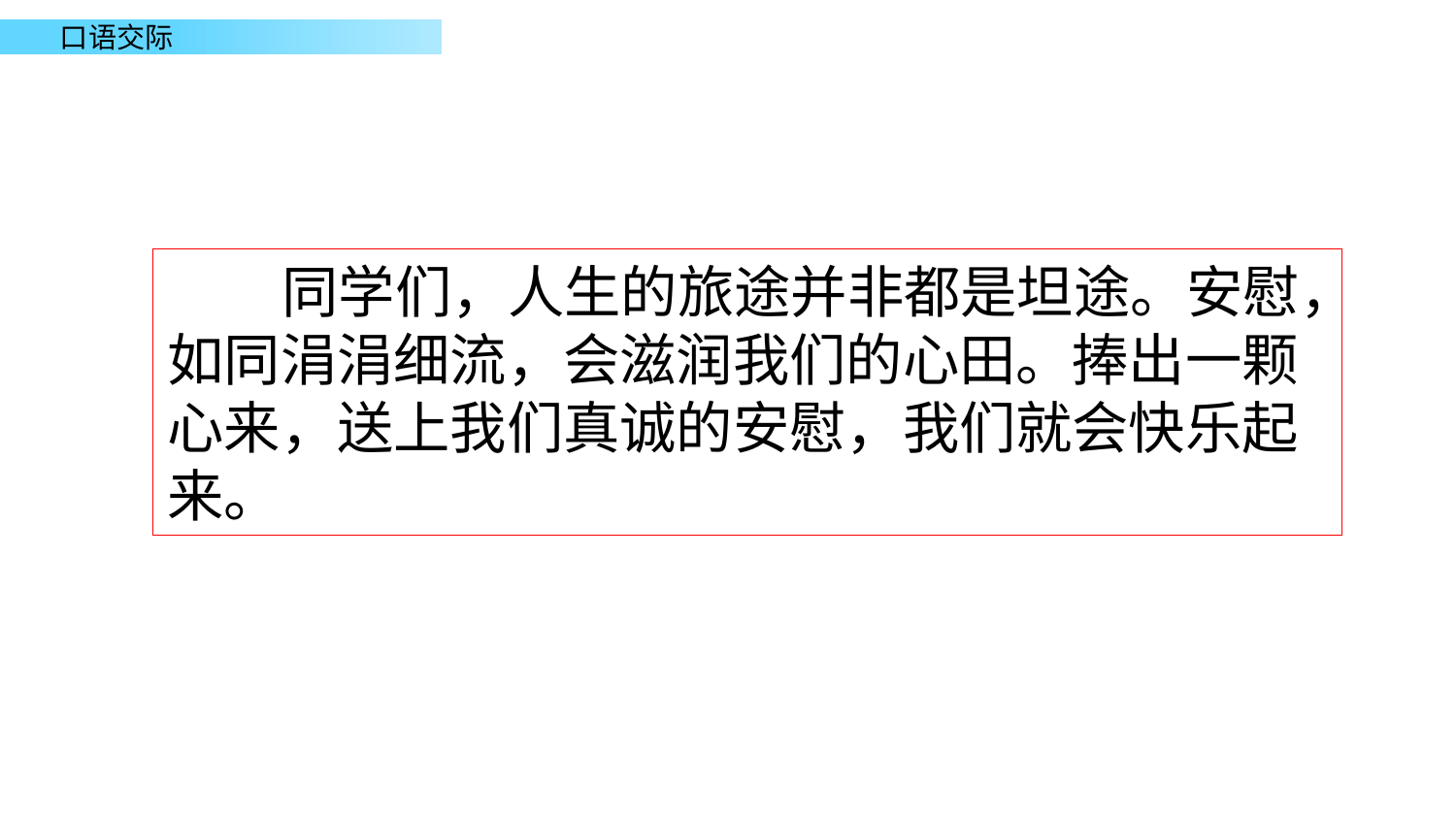

同学们，人生的旅途并非都是坦途。安慰，如同涓涓细流，会滋润我们的心田。捧出一颗心来，送上我们真诚的安慰，我们就会快乐起来。